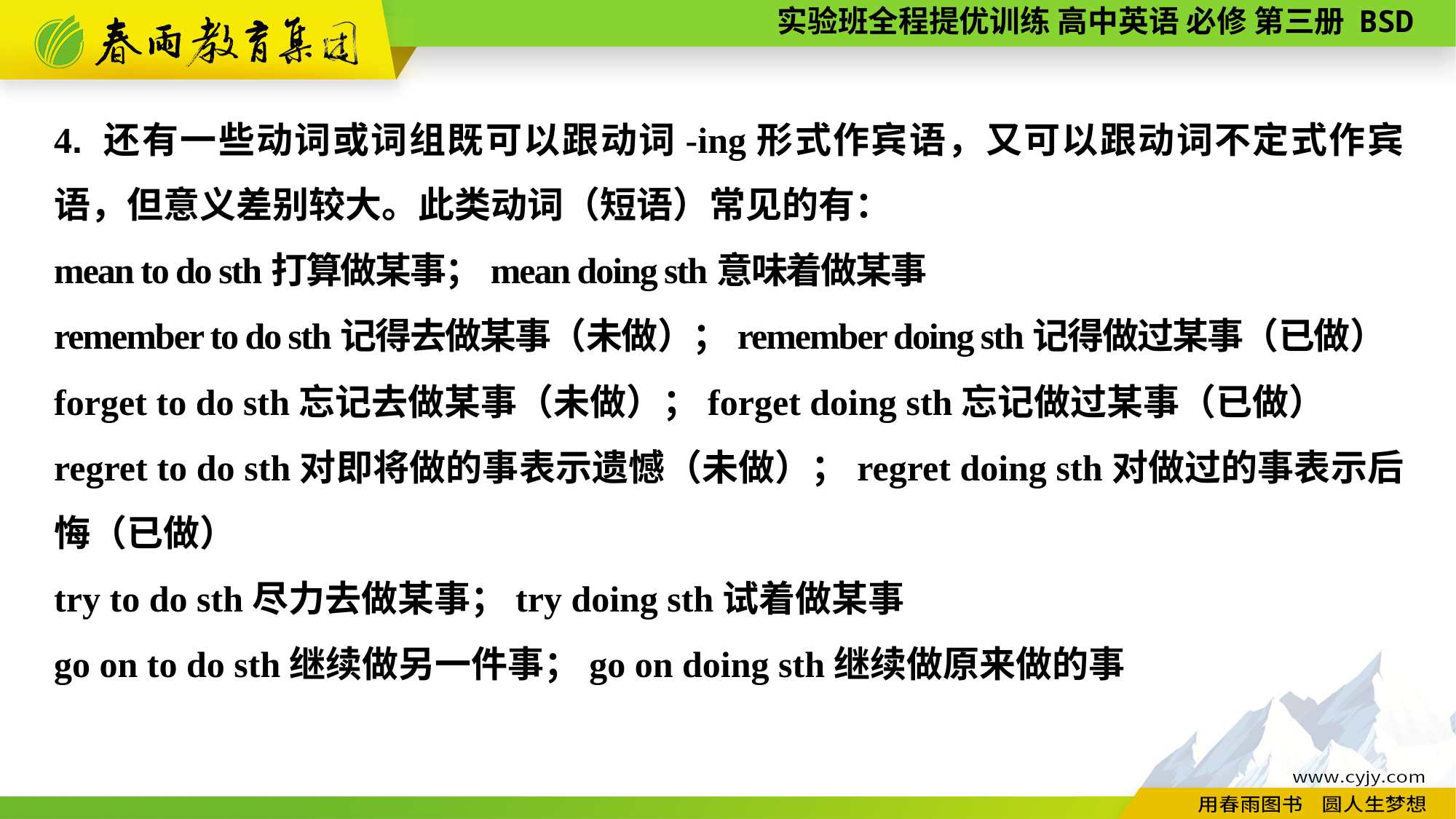

4. 还有一些动词或词组既可以跟动词-ing形式作宾语，又可以跟动词不定式作宾语，但意义差别较大。此类动词（短语）常见的有：
mean to do sth打算做某事；mean doing sth意味着做某事
remember to do sth记得去做某事（未做）；remember doing sth记得做过某事（已做）
forget to do sth忘记去做某事（未做）；forget doing sth忘记做过某事（已做）
regret to do sth对即将做的事表示遗憾（未做）；regret doing sth对做过的事表示后悔（已做）
try to do sth尽力去做某事；try doing sth试着做某事
go on to do sth继续做另一件事；go on doing sth继续做原来做的事